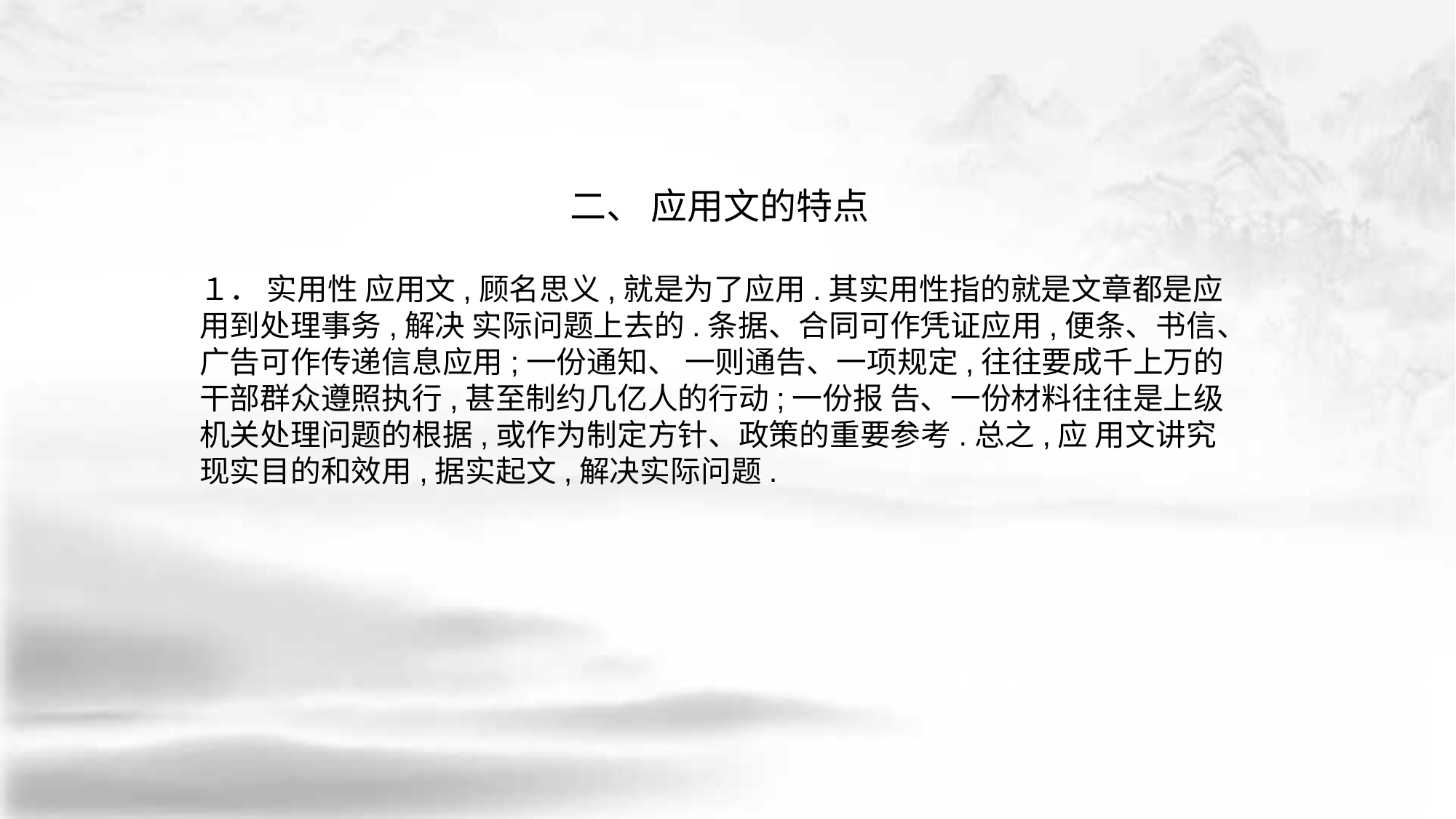

二、 应用文的特点

１． 实用性 应用文,顾名思义,就是为了应用.其实用性指的就是文章都是应用到处理事务,解决 实际问题上去的.条据、合同可作凭证应用,便条、书信、广告可作传递信息应用;一份通知、 一则通告、一项规定,往往要成千上万的干部群众遵照执行,甚至制约几亿人的行动;一份报 告、一份材料往往是上级机关处理问题的根据,或作为制定方针、政策的重要参考.总之,应 用文讲究现实目的和效用,据实起文,解决实际问题.